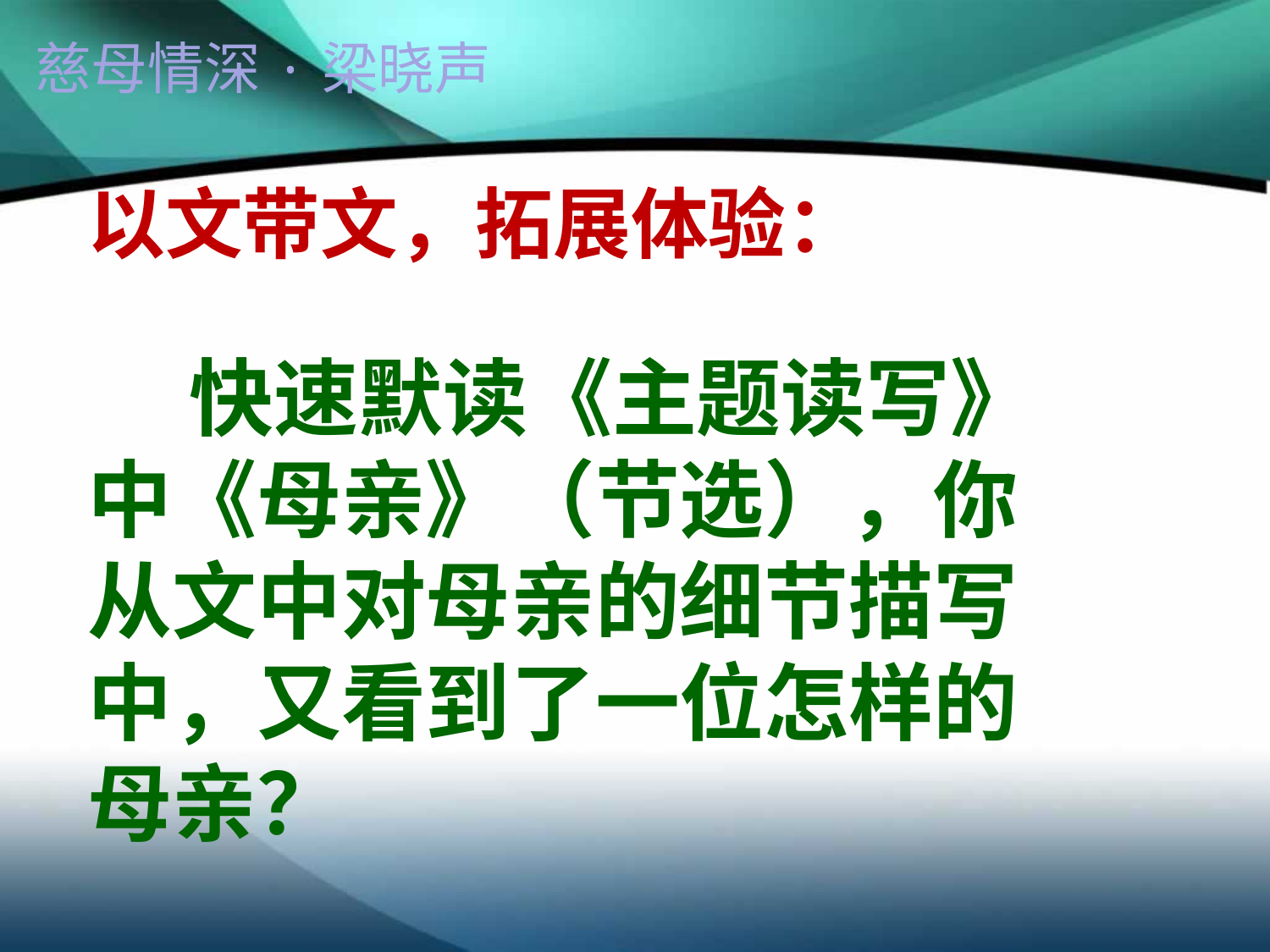

慈母情深·梁晓声

以文带文，拓展体验：

      快速默读《主题读写》中《母亲》（节选），你从文中对母亲的细节描写中，又看到了一位怎样的母亲？